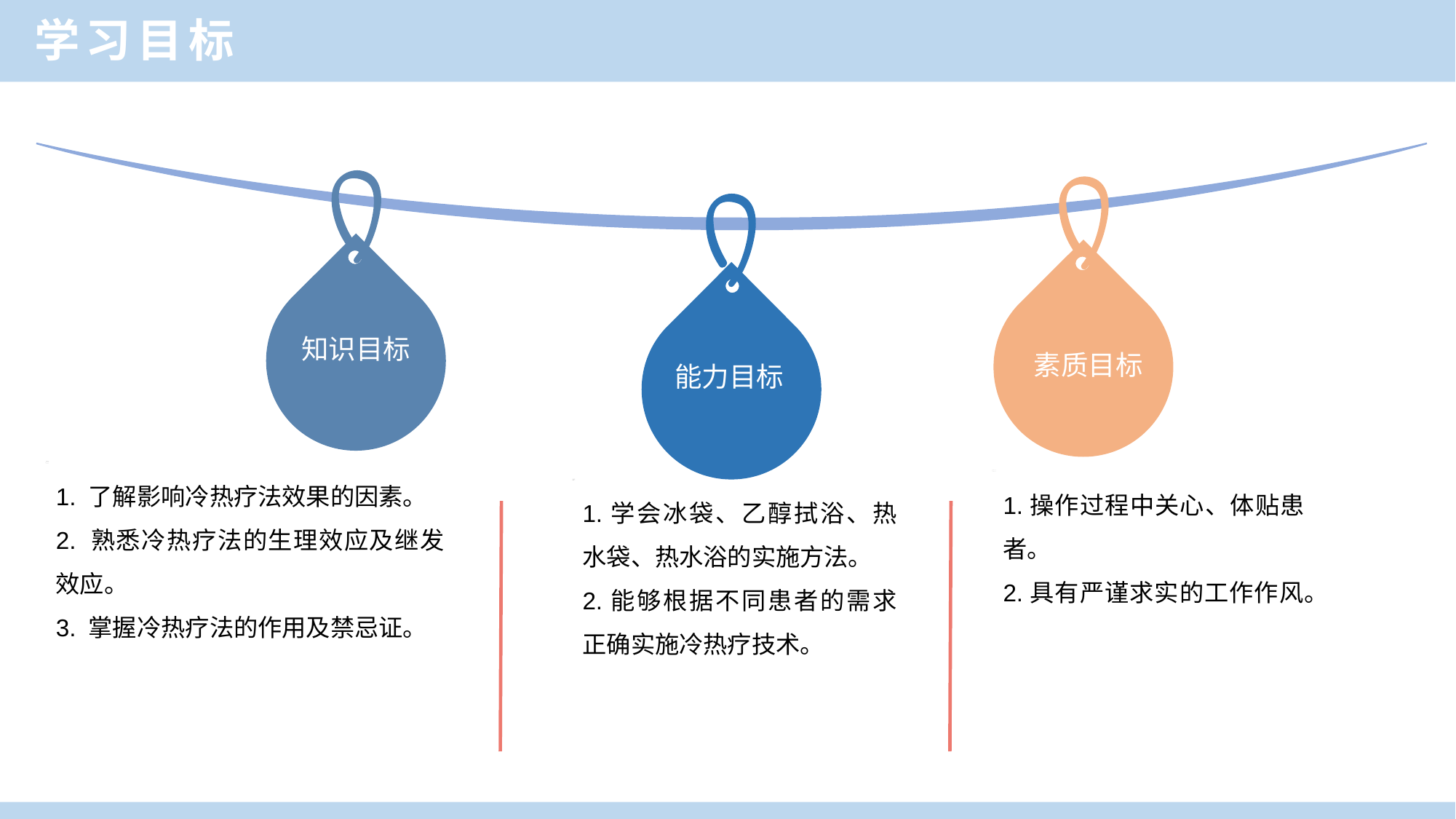

学习目标

知识目标

素质目标

能力目标
1. 了解影响冷热疗法效果的因素。
2. 熟悉冷热疗法的生理效应及继发效应。
3. 掌握冷热疗法的作用及禁忌证。
1.操作过程中关心、体贴患者。
2.具有严谨求实的工作作风。
1.学会冰袋、乙醇拭浴、热水袋、热水浴的实施方法。
2.能够根据不同患者的需求正确实施冷热疗技术。